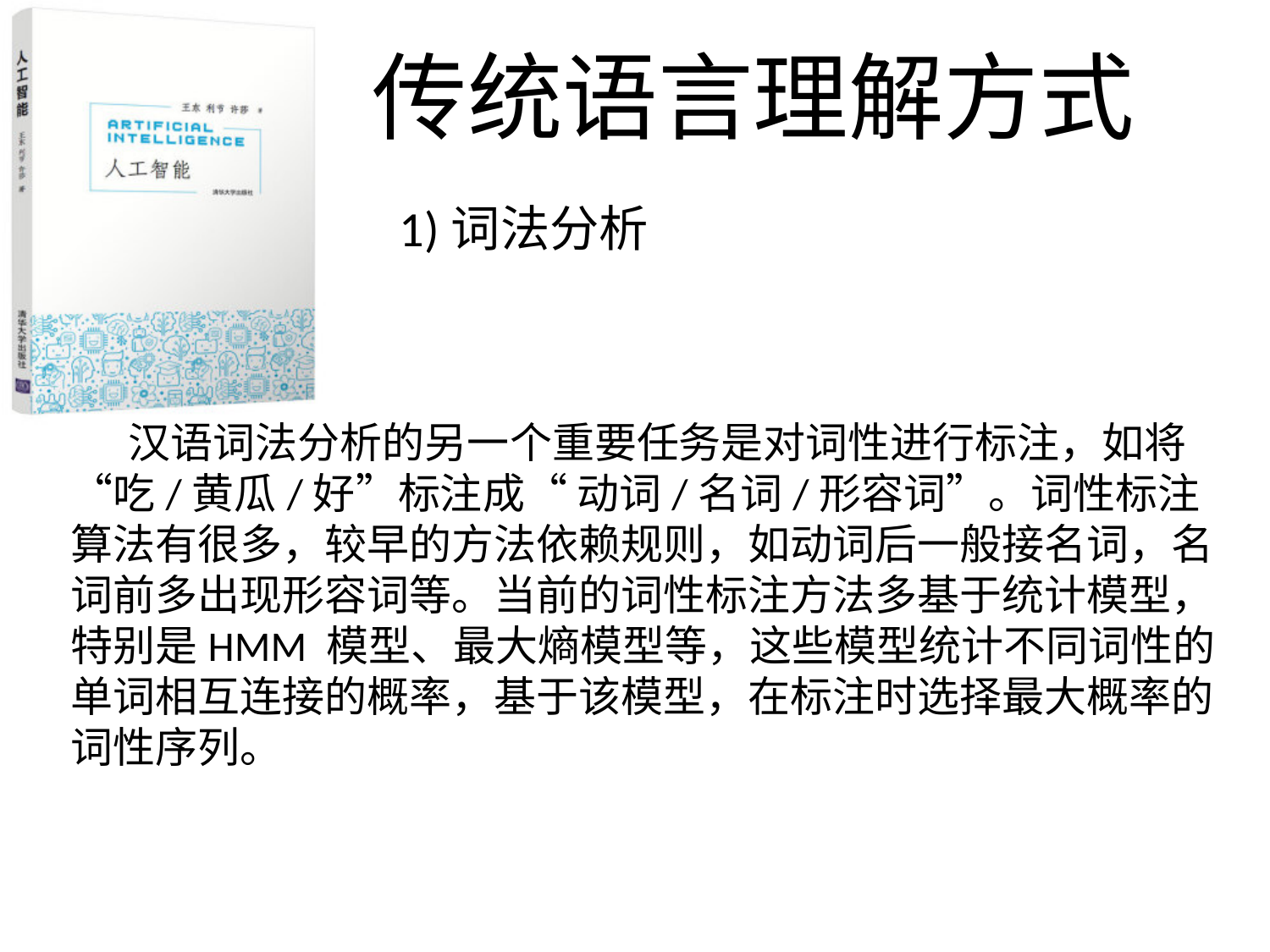

传统语言理解方式
1)词法分析
     汉语词法分析的另一个重要任务是对词性进行标注，如将“吃/黄瓜/好”标注成“ 动词/名词/形容词”。词性标注算法有很多，较早的方法依赖规则，如动词后一般接名词，名词前多出现形容词等。当前的词性标注方法多基于统计模型，特别是HMM 模型、最大熵模型等，这些模型统计不同词性的单词相互连接的概率，基于该模型，在标注时选择最大概率的词性序列。